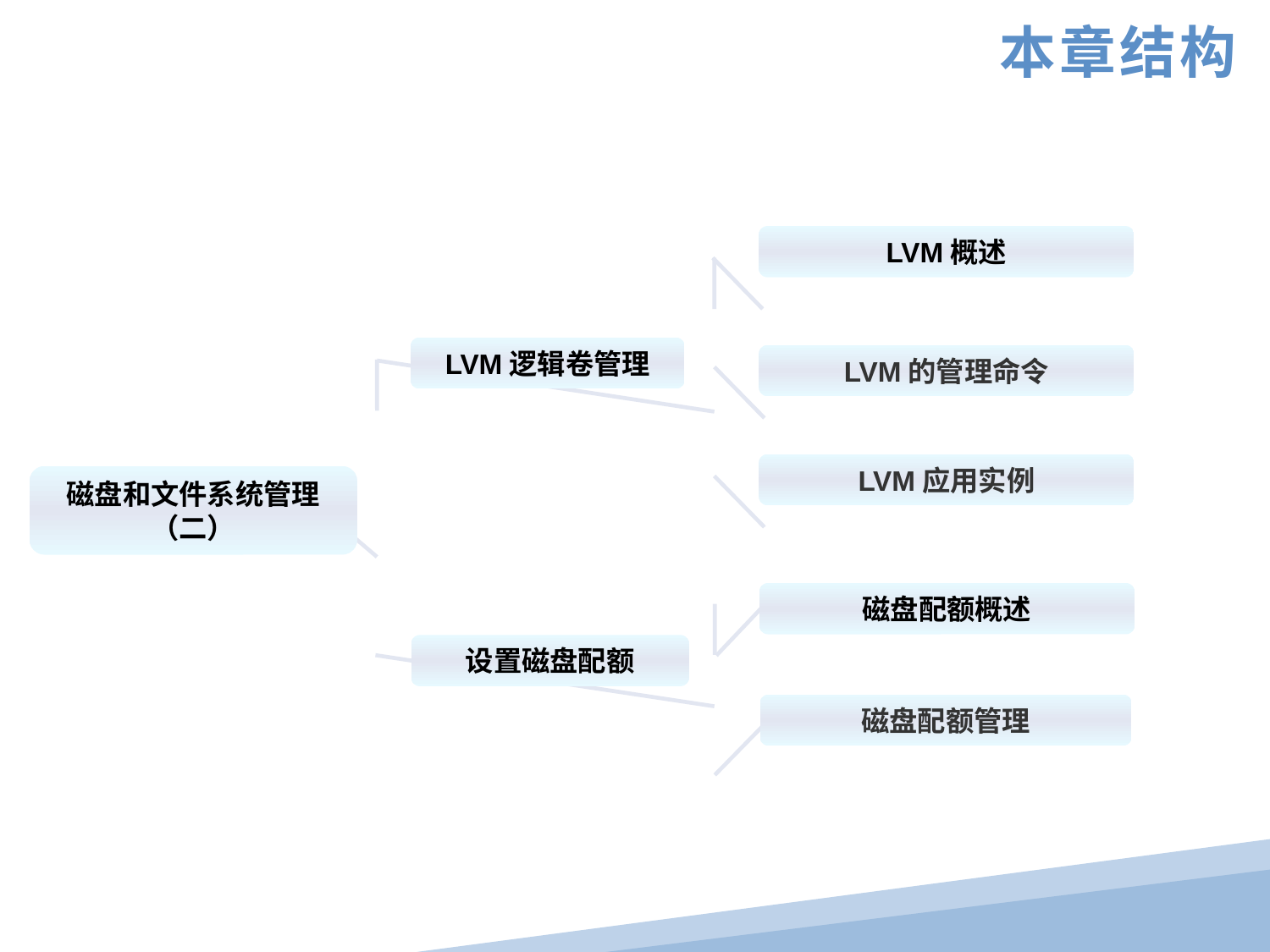

本章结构
LVM概述

LVM逻辑卷管理
LVM的管理命令

LVM应用实例
磁盘和文件系统管理（二）

磁盘配额概述

设置磁盘配额

磁盘配额管理